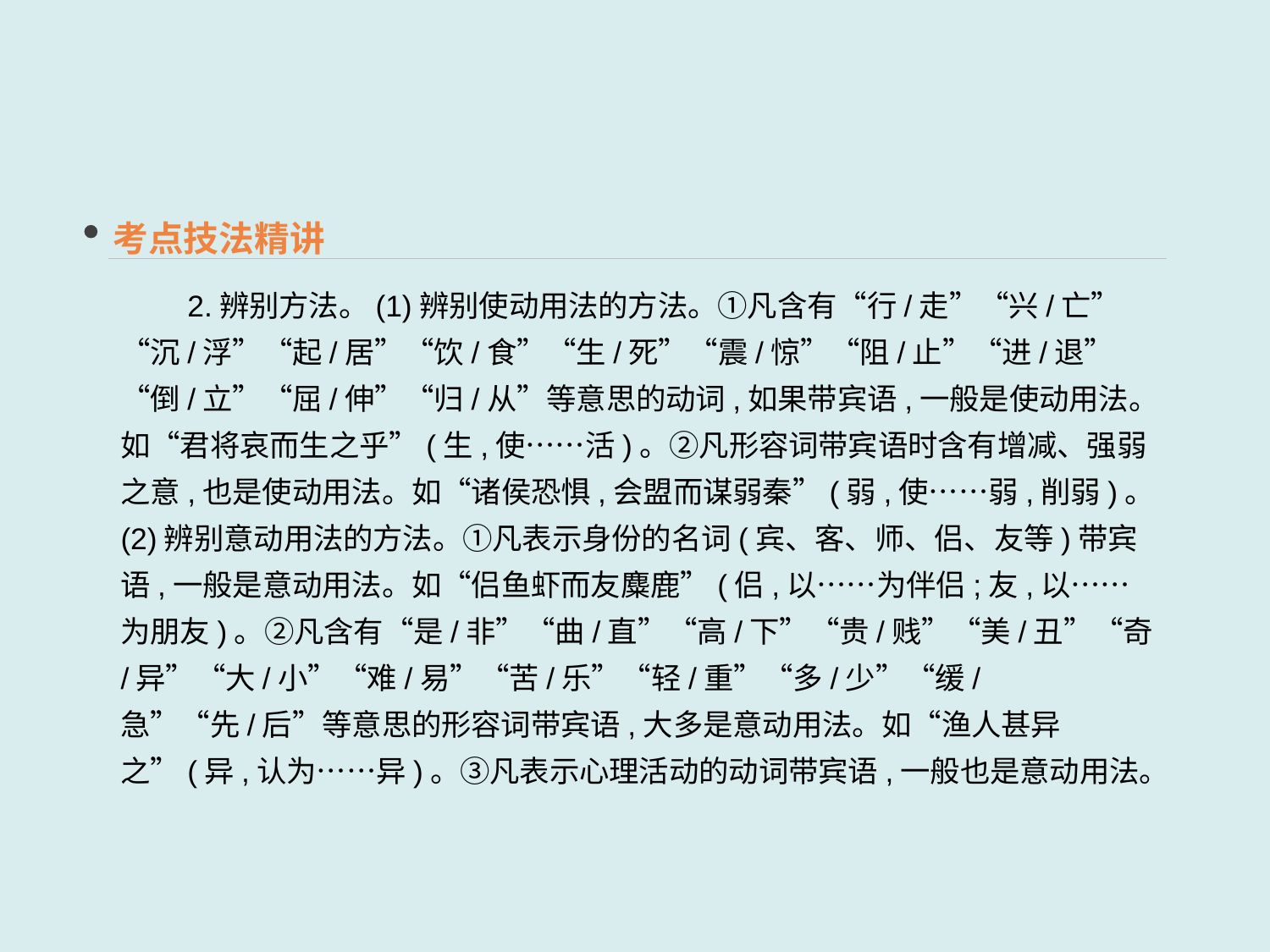

考点技法精讲

　　2.辨别方法。(1)辨别使动用法的方法。①凡含有“行/走”“兴/亡”“沉/浮”“起/居”“饮/食”“生/死”“震/惊”“阻/止”“进/退”“倒/立”“屈/伸”“归/从”等意思的动词,如果带宾语,一般是使动用法。如“君将哀而生之乎”(生,使……活)。②凡形容词带宾语时含有增减、强弱之意,也是使动用法。如“诸侯恐惧,会盟而谋弱秦”(弱,使……弱,削弱)。(2)辨别意动用法的方法。①凡表示身份的名词(宾、客、师、侣、友等)带宾语,一般是意动用法。如“侣鱼虾而友麋鹿”(侣,以……为伴侣;友,以……为朋友)。②凡含有“是/非”“曲/直”“高/下”“贵/贱”“美/丑”“奇/异”“大/小”“难/易”“苦/乐”“轻/重”“多/少”“缓/急”“先/后”等意思的形容词带宾语,大多是意动用法。如“渔人甚异之”(异,认为……异)。③凡表示心理活动的动词带宾语,一般也是意动用法。